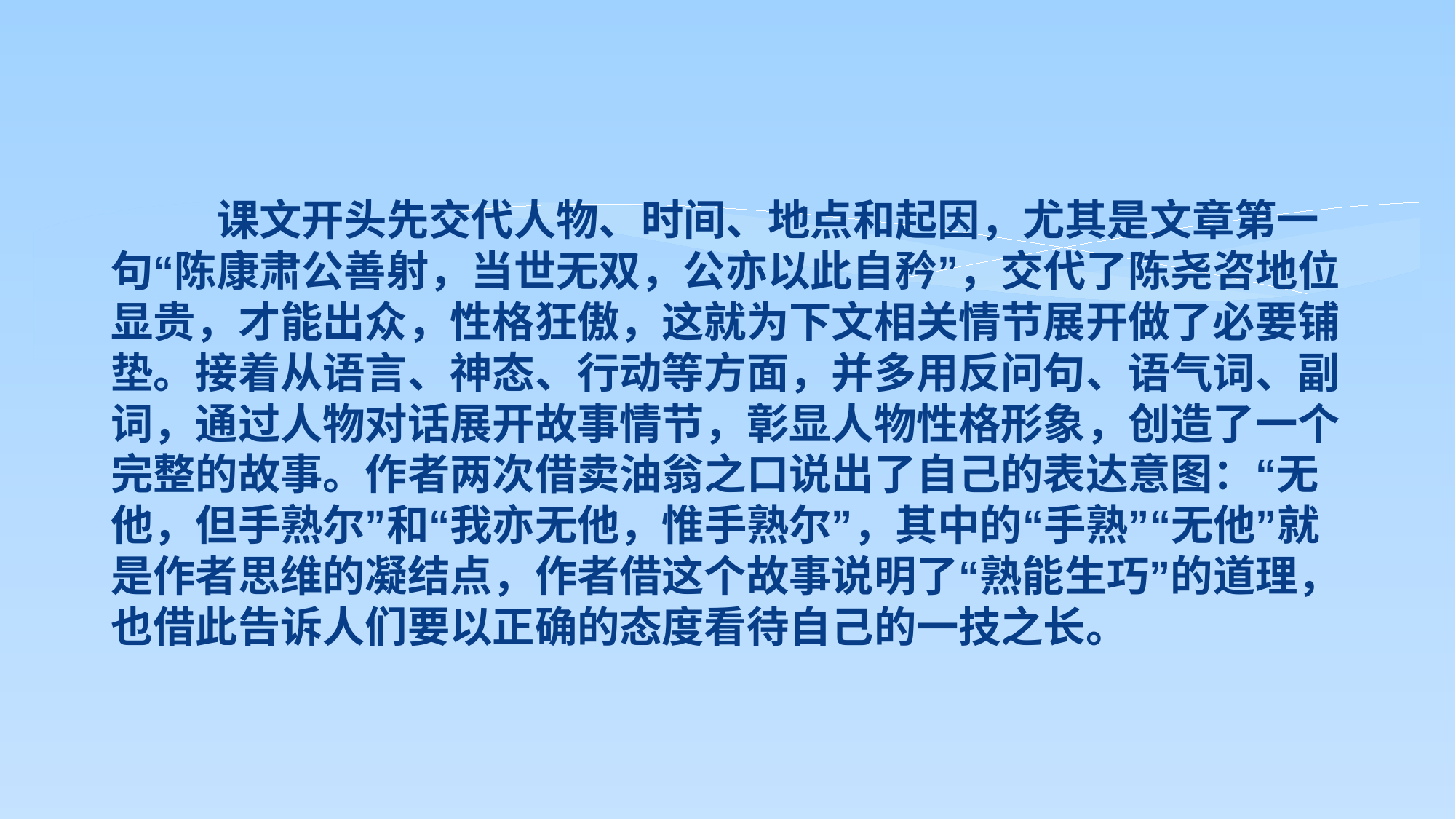

课文开头先交代人物、时间、地点和起因，尤其是文章第一句“陈康肃公善射，当世无双，公亦以此自矜”，交代了陈尧咨地位显贵，才能出众，性格狂傲，这就为下文相关情节展开做了必要铺垫。接着从语言、神态、行动等方面，并多用反问句、语气词、副词，通过人物对话展开故事情节，彰显人物性格形象，创造了一个完整的故事。作者两次借卖油翁之口说出了自己的表达意图：“无他，但手熟尔”和“我亦无他，惟手熟尔”，其中的“手熟”“无他”就是作者思维的凝结点，作者借这个故事说明了“熟能生巧”的道理，也借此告诉人们要以正确的态度看待自己的一技之长。